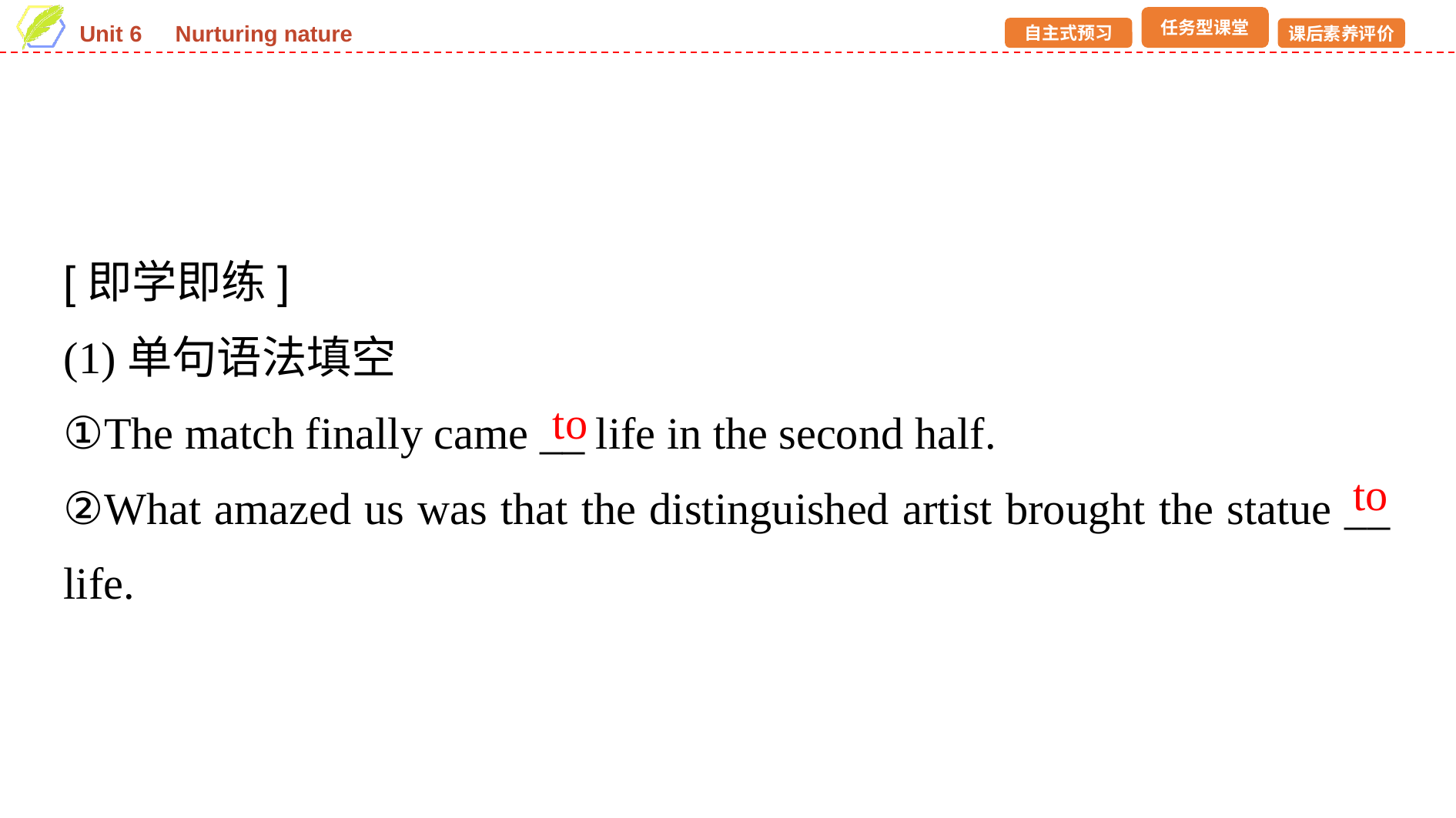

[即学即练]
(1)单句语法填空
①The match finally came __ life in the second half.
②What amazed us was that the distinguished artist brought the statue __ life.
to
to